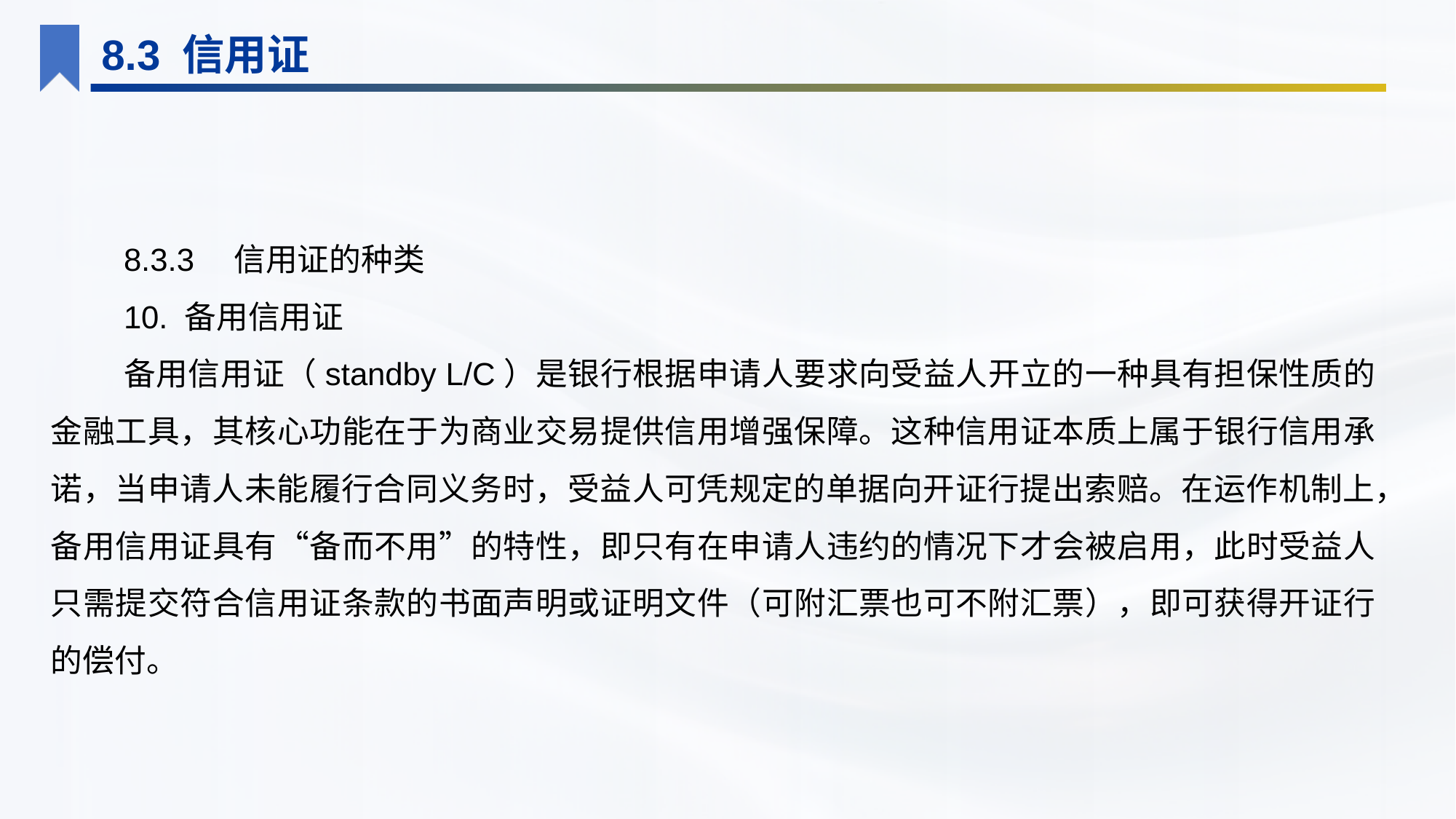

8.3 信用证
8.3.3　信用证的种类
10. 备用信用证
备用信用证（standby L/C）是银行根据申请人要求向受益人开立的一种具有担保性质的金融工具，其核心功能在于为商业交易提供信用增强保障。这种信用证本质上属于银行信用承诺，当申请人未能履行合同义务时，受益人可凭规定的单据向开证行提出索赔。在运作机制上，备用信用证具有“备而不用”的特性，即只有在申请人违约的情况下才会被启用，此时受益人只需提交符合信用证条款的书面声明或证明文件（可附汇票也可不附汇票），即可获得开证行的偿付。